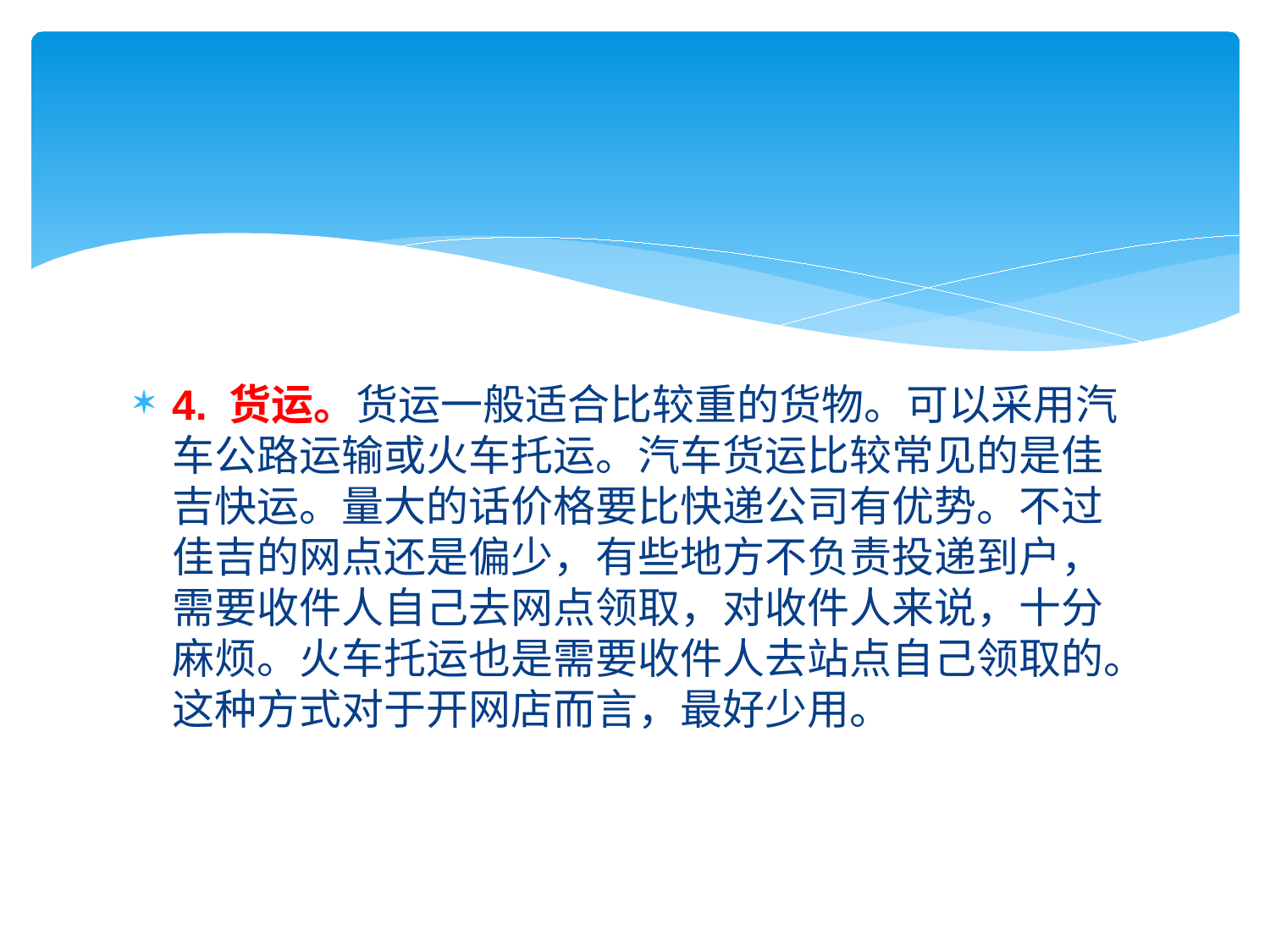

#
4. 货运。货运一般适合比较重的货物。可以采用汽车公路运输或火车托运。汽车货运比较常见的是佳吉快运。量大的话价格要比快递公司有优势。不过佳吉的网点还是偏少，有些地方不负责投递到户，需要收件人自己去网点领取，对收件人来说，十分麻烦。火车托运也是需要收件人去站点自己领取的。这种方式对于开网店而言，最好少用。